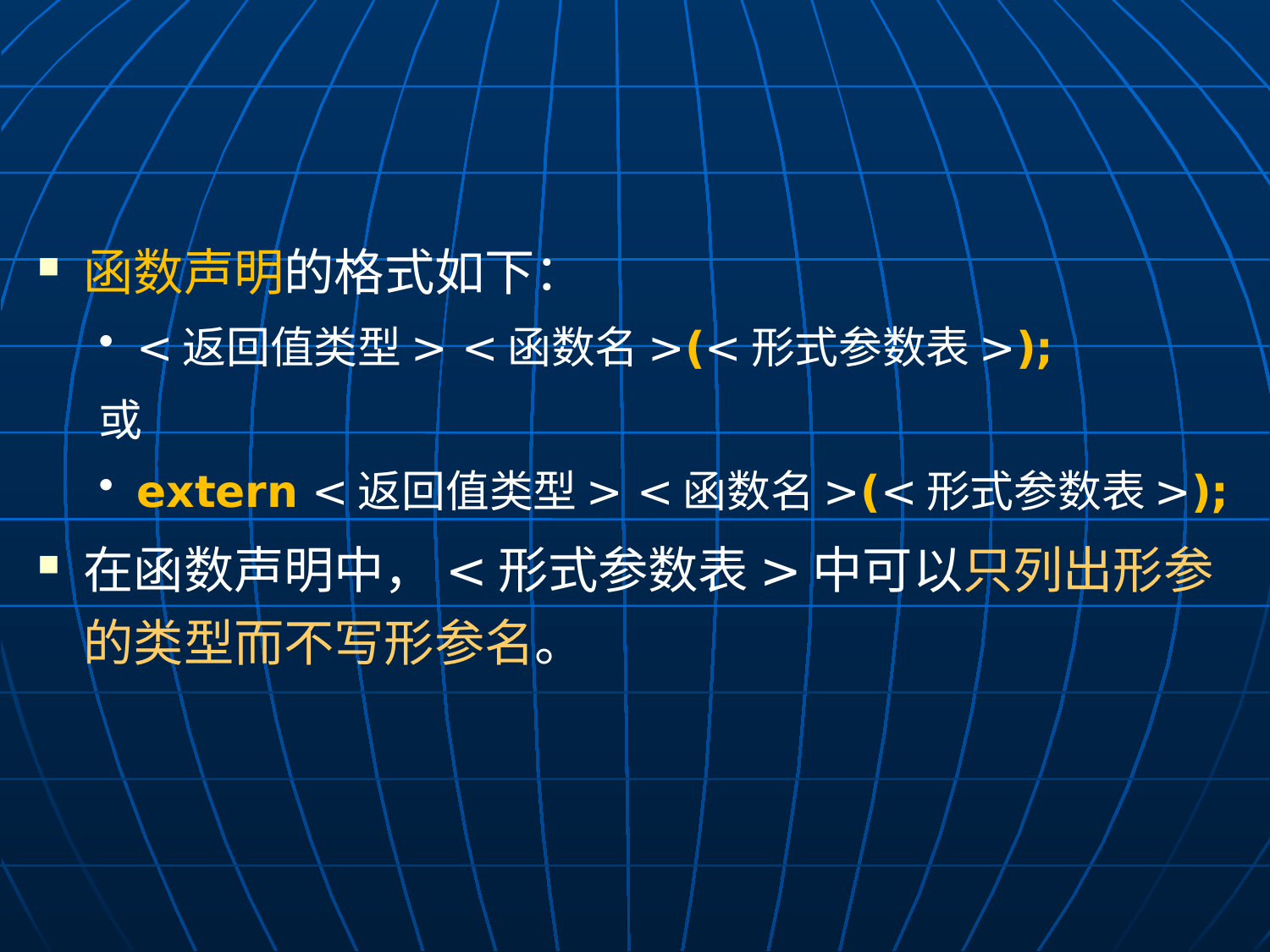

#
函数声明的格式如下：
<返回值类型> <函数名>(<形式参数表>);
或
extern <返回值类型> <函数名>(<形式参数表>);
在函数声明中，<形式参数表>中可以只列出形参的类型而不写形参名。